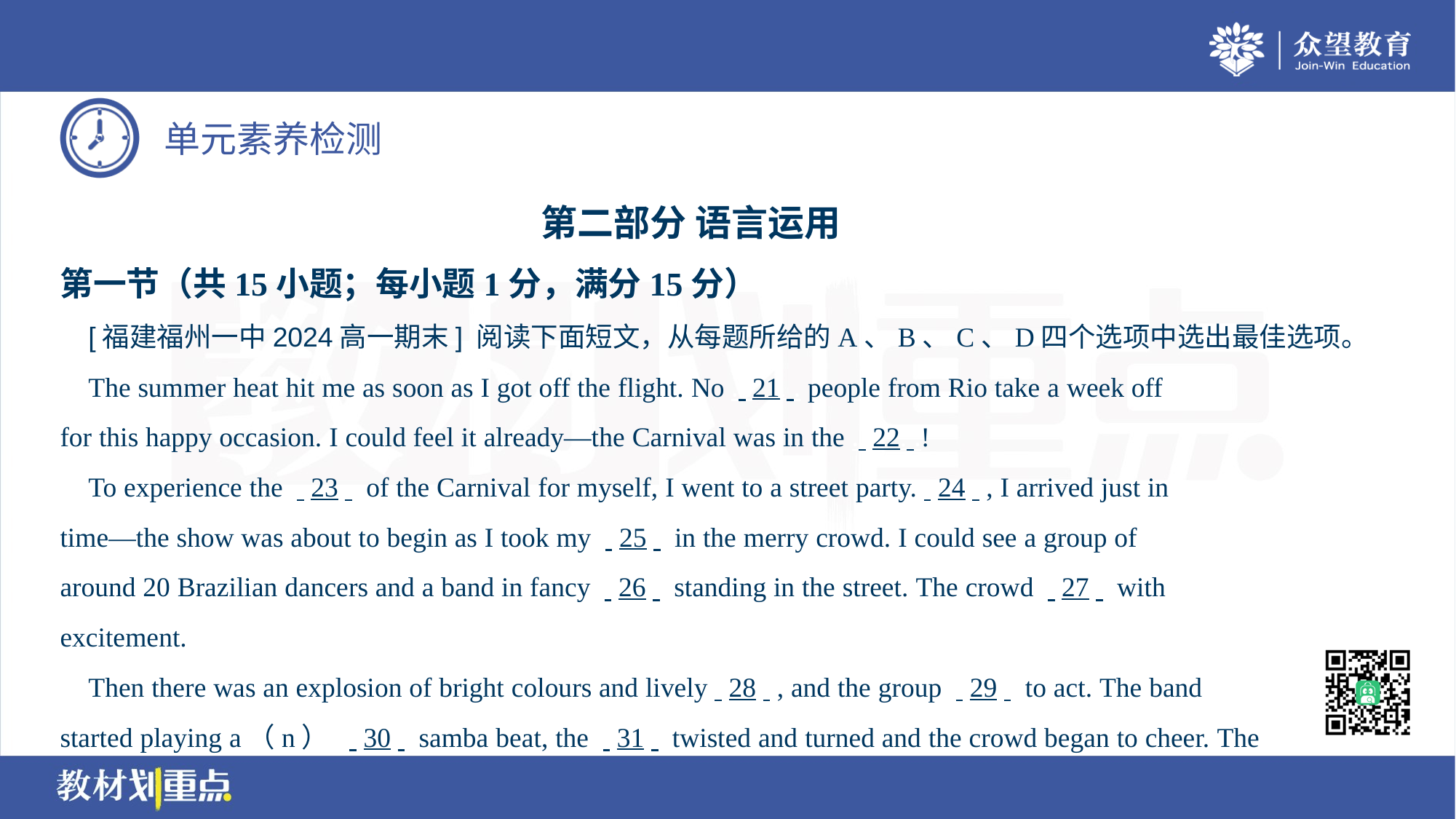

第二部分 语言运用
第一节（共15小题；每小题1分，满分15分）
    [福建福州一中2024高一期末] 阅读下面短文，从每题所给的A、B、C、D四个选项中选出最佳选项。
    The summer heat hit me as soon as I got off the flight. No . .21. . people from Rio take a week off
for this happy occasion. I could feel it already—the Carnival was in the . .22. .!
    To experience the . .23. . of the Carnival for myself, I went to a street party.. .24. ., I arrived just in
time—the show was about to begin as I took my . .25. . in the merry crowd. I could see a group of
around 20 Brazilian dancers and a band in fancy . .26. . standing in the street. The crowd . .27. . with
excitement.
    Then there was an explosion of bright colours and lively. .28. ., and the group . .29. . to act. The band
started playing a（n） . .30. . samba beat, the . .31. . twisted and turned and the crowd began to cheer. The